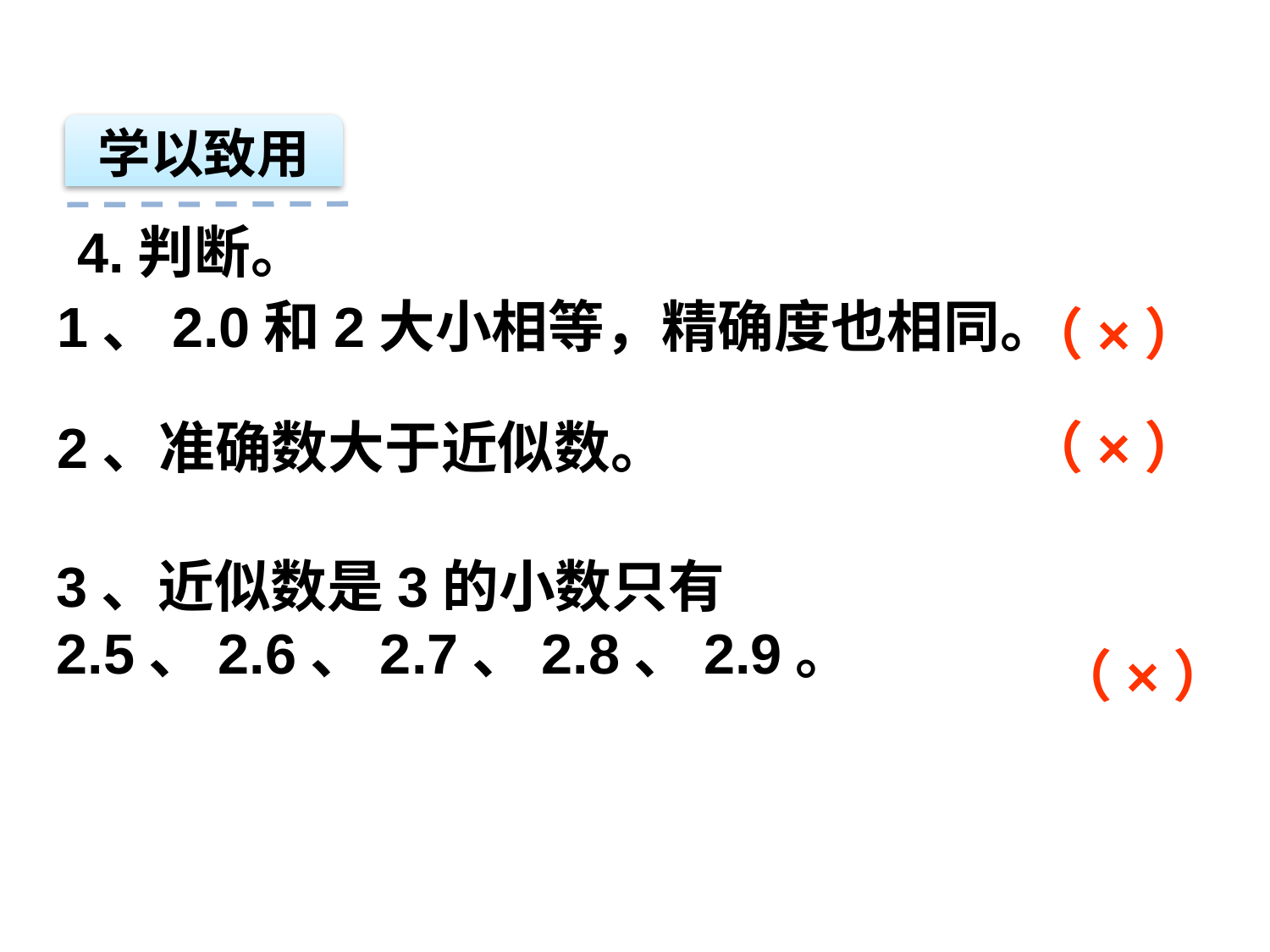

学以致用
4.判断。
1、2.0和2大小相等，精确度也相同。

（×）
2、准确数大于近似数。
（×）
3、近似数是3的小数只有2.5、2.6、2.7、2.8、2.9。
（×）